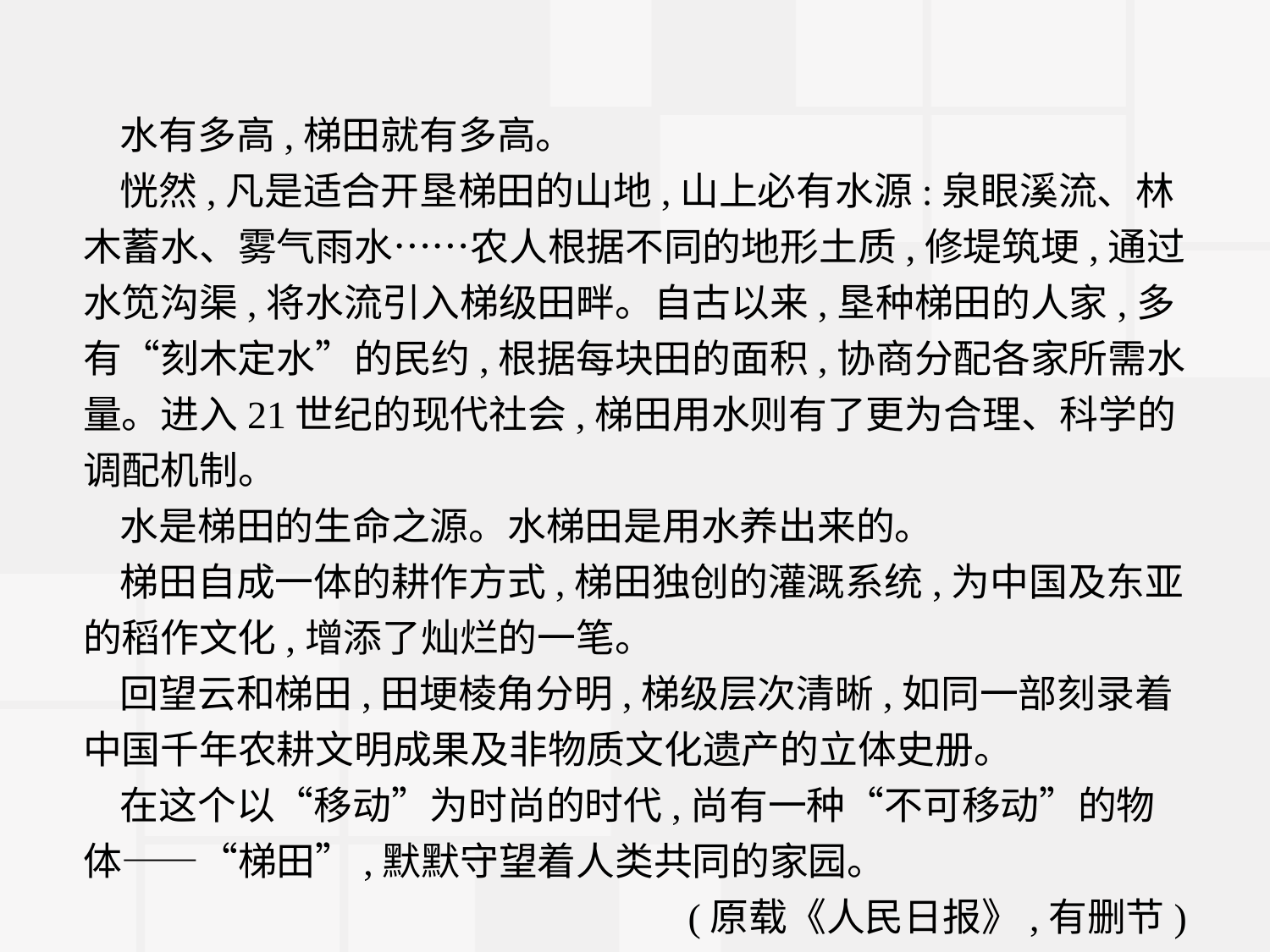

水有多高,梯田就有多高。
恍然,凡是适合开垦梯田的山地,山上必有水源:泉眼溪流、林木蓄水、雾气雨水……农人根据不同的地形土质,修堤筑埂,通过水笕沟渠,将水流引入梯级田畔。自古以来,垦种梯田的人家,多有“刻木定水”的民约,根据每块田的面积,协商分配各家所需水量。进入21世纪的现代社会,梯田用水则有了更为合理、科学的调配机制。
水是梯田的生命之源。水梯田是用水养出来的。
梯田自成一体的耕作方式,梯田独创的灌溉系统,为中国及东亚的稻作文化,增添了灿烂的一笔。
回望云和梯田,田埂棱角分明,梯级层次清晰,如同一部刻录着中国千年农耕文明成果及非物质文化遗产的立体史册。
在这个以“移动”为时尚的时代,尚有一种“不可移动”的物体——“梯田”,默默守望着人类共同的家园。
(原载《人民日报》,有删节)